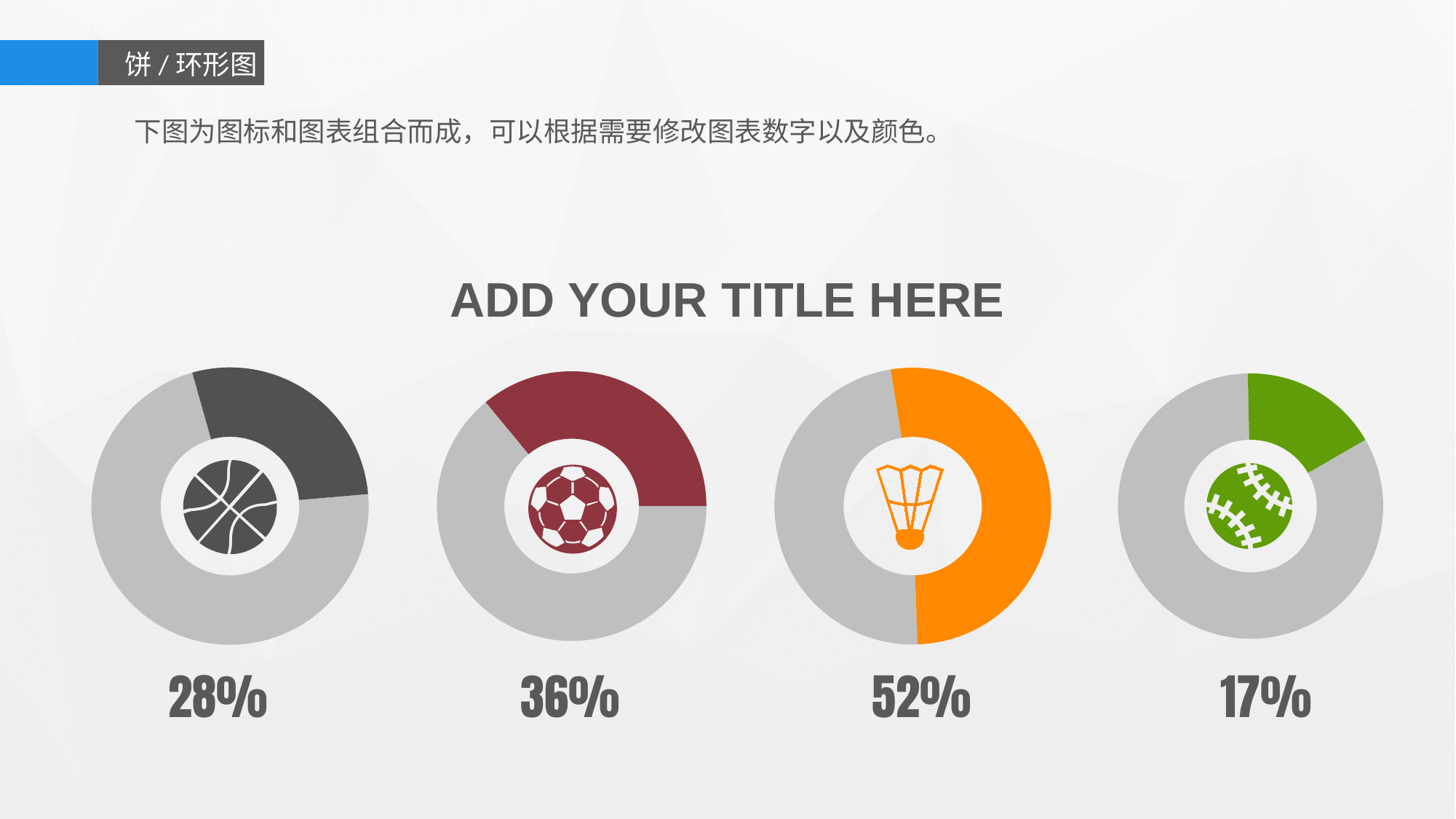

饼/环形图
下图为图标和图表组合而成，可以根据需要修改图表数字以及颜色。
ADD YOUR TITLE HERE

### Chart

| Category | 销售额 |
|---|---|
| 第一季度 | 0.72 |
| 第二季度 | 0.28 |

### Chart

| Category | 销售额 |
|---|---|
| 第一季度 | 0.48 |
| 第二季度 | 0.52 |

### Chart

| Category | 销售额 |
|---|---|
| 第一季度 | 0.64 |
| 第二季度 | 0.36 |

### Chart

| Category | 销售额 |
|---|---|
| 第一季度 | 0.83 |
| 第二季度 | 0.17 |

28%
36%
52%
17%